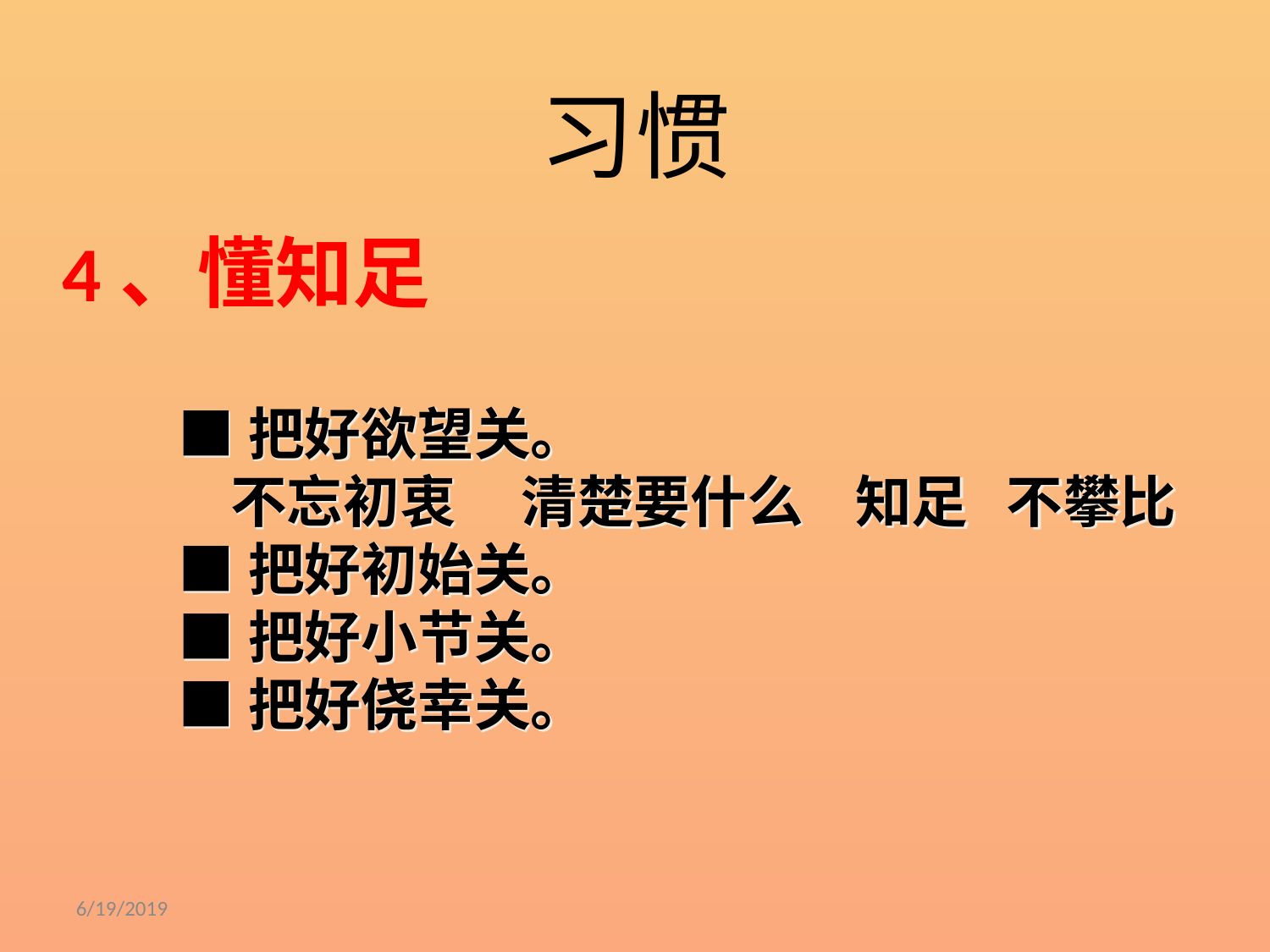

# 习惯
4、懂知足

■把好欲望关。
   不忘初衷     清楚要什么    知足   不攀比
■把好初始关。
■把好小节关。
■把好侥幸关。
6/19/2019